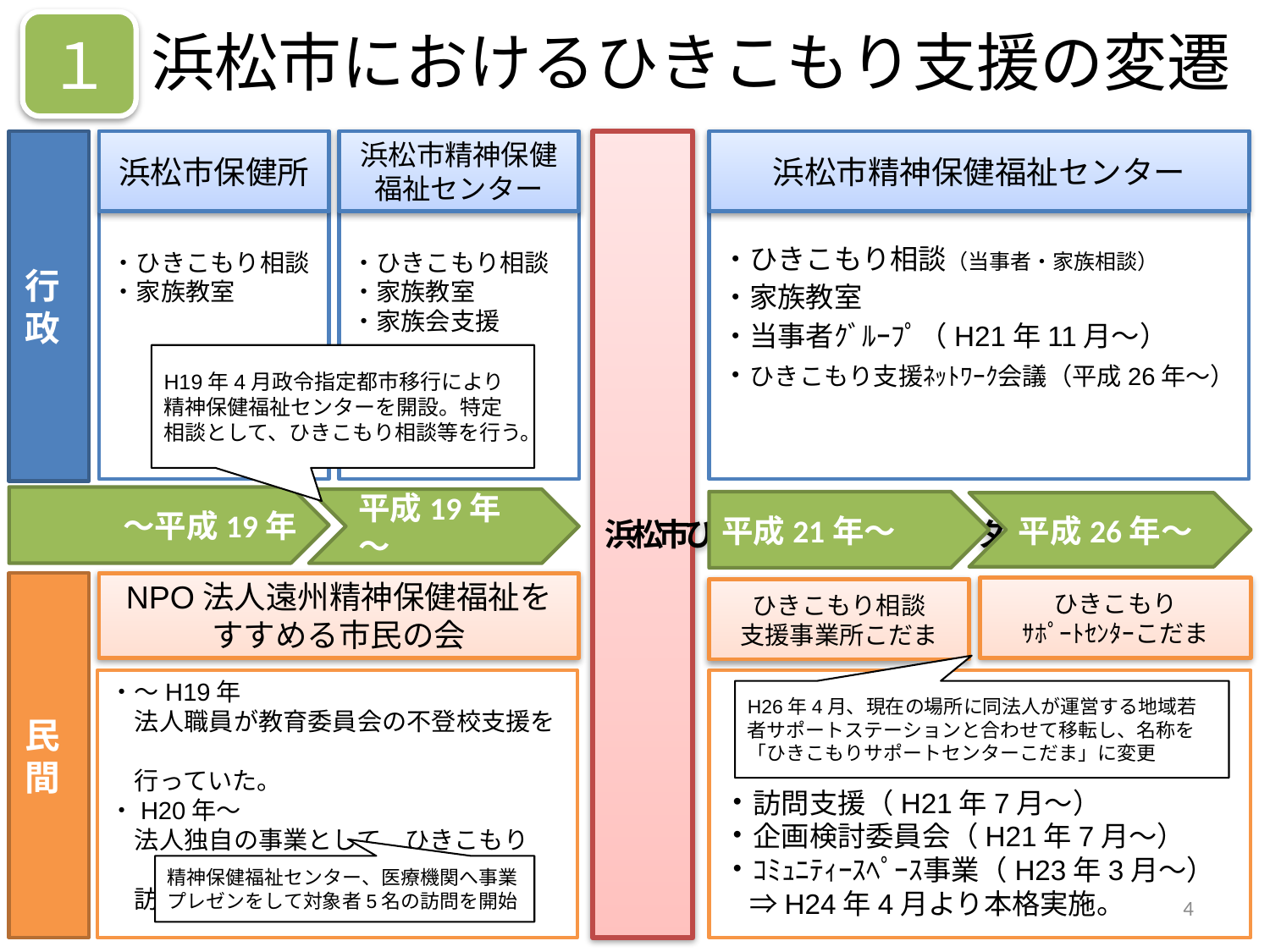

１
　　浜松市におけるひきこもり支援の変遷
浜松市保健所
浜松市精神保健
福祉センター
浜松市精神保健福祉センター
行政
浜松市ひきこもり地域支援センター

・ひきこもり相談
・家族教室

・ひきこもり相談
・家族教室
・家族会支援

・ひきこもり相談（当事者・家族相談）
・家族教室
・当事者ｸﾞﾙｰﾌﾟ（H21年11月～）
・ひきこもり支援ﾈｯﾄﾜｰｸ会議（平成26年～）

H19年4月政令指定都市移行により精神保健福祉センターを開設。特定相談として、ひきこもり相談等を行う。
～平成19年
平成19年～
平成21年～
平成26年～
NPO法人遠州精神保健福祉を
すすめる市民の会
民間
ひきこもり
ｻﾎﾟｰﾄｾﾝﾀｰこだま
ひきこもり相談
支援事業所こだま
・～H19年
　法人職員が教育委員会の不登校支援を
　行っていた。
・H20年～
　法人独自の事業として、ひきこもり
　訪問支援を開始。

・訪問支援（H21年7月～）
・企画検討委員会（H21年7月～）
・ｺﾐｭﾆﾃｨｰｽﾍﾟｰｽ事業（H23年3月～）
　⇒H24年4月より本格実施。
H26年4月、現在の場所に同法人が運営する地域若者サポートステーションと合わせて移転し、名称を
「ひきこもりサポートセンターこだま」に変更
精神保健福祉センター、医療機関へ事業プレゼンをして対象者5名の訪問を開始
4